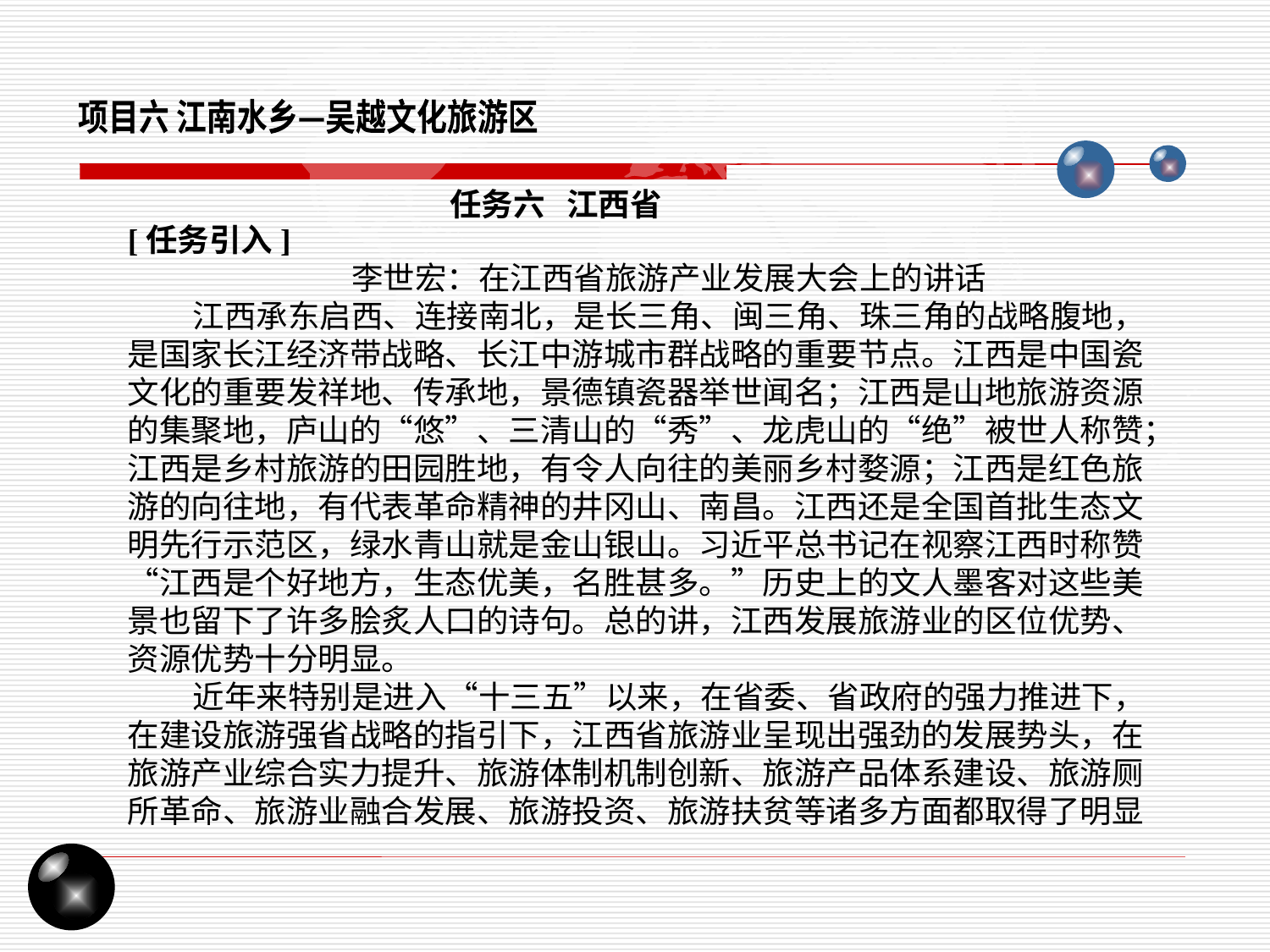

项目六 江南水乡—吴越文化旅游区
任务六   江西省
[任务引入]
      李世宏：在江西省旅游产业发展大会上的讲话
        江西承东启西、连接南北，是长三角、闽三角、珠三角的战略腹地，是国家长江经济带战略、长江中游城市群战略的重要节点。江西是中国瓷文化的重要发祥地、传承地，景德镇瓷器举世闻名；江西是山地旅游资源的集聚地，庐山的“悠”、三清山的“秀”、龙虎山的“绝”被世人称赞；江西是乡村旅游的田园胜地，有令人向往的美丽乡村婺源；江西是红色旅游的向往地，有代表革命精神的井冈山、南昌。江西还是全国首批生态文明先行示范区，绿水青山就是金山银山。习近平总书记在视察江西时称赞“江西是个好地方，生态优美，名胜甚多。”历史上的文人墨客对这些美景也留下了许多脍炙人口的诗句。总的讲，江西发展旅游业的区位优势、资源优势十分明显。
        近年来特别是进入“十三五”以来，在省委、省政府的强力推进下，在建设旅游强省战略的指引下，江西省旅游业呈现出强劲的发展势头，在旅游产业综合实力提升、旅游体制机制创新、旅游产品体系建设、旅游厕所革命、旅游业融合发展、旅游投资、旅游扶贫等诸多方面都取得了明显